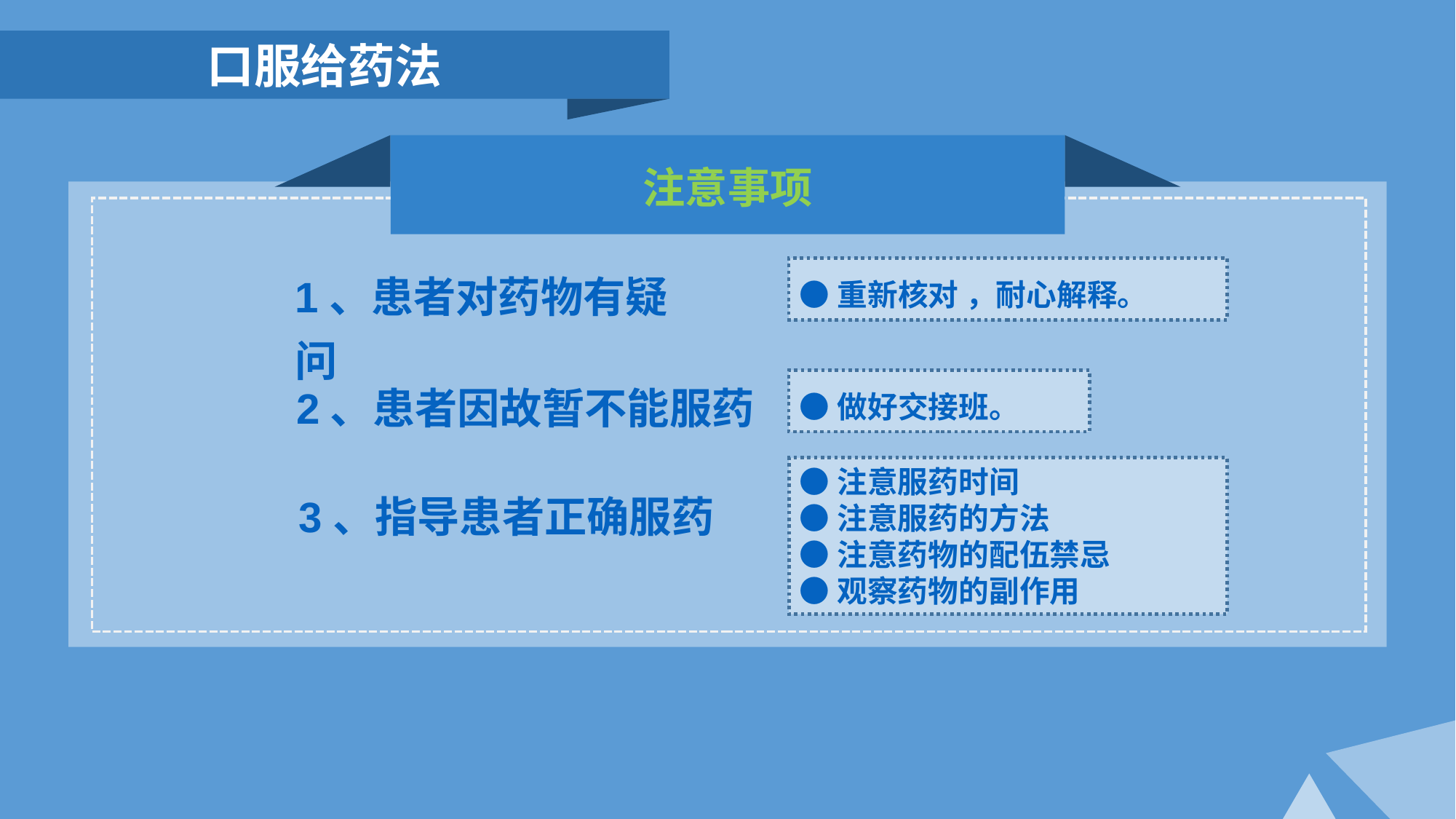

口服给药法

注意事项

1、患者对药物有疑问
●重新核对 ，耐心解释。
2、患者因故暂不能服药
●做好交接班。
●注意服药时间
●注意服药的方法
●注意药物的配伍禁忌
●观察药物的副作用
3、指导患者正确服药